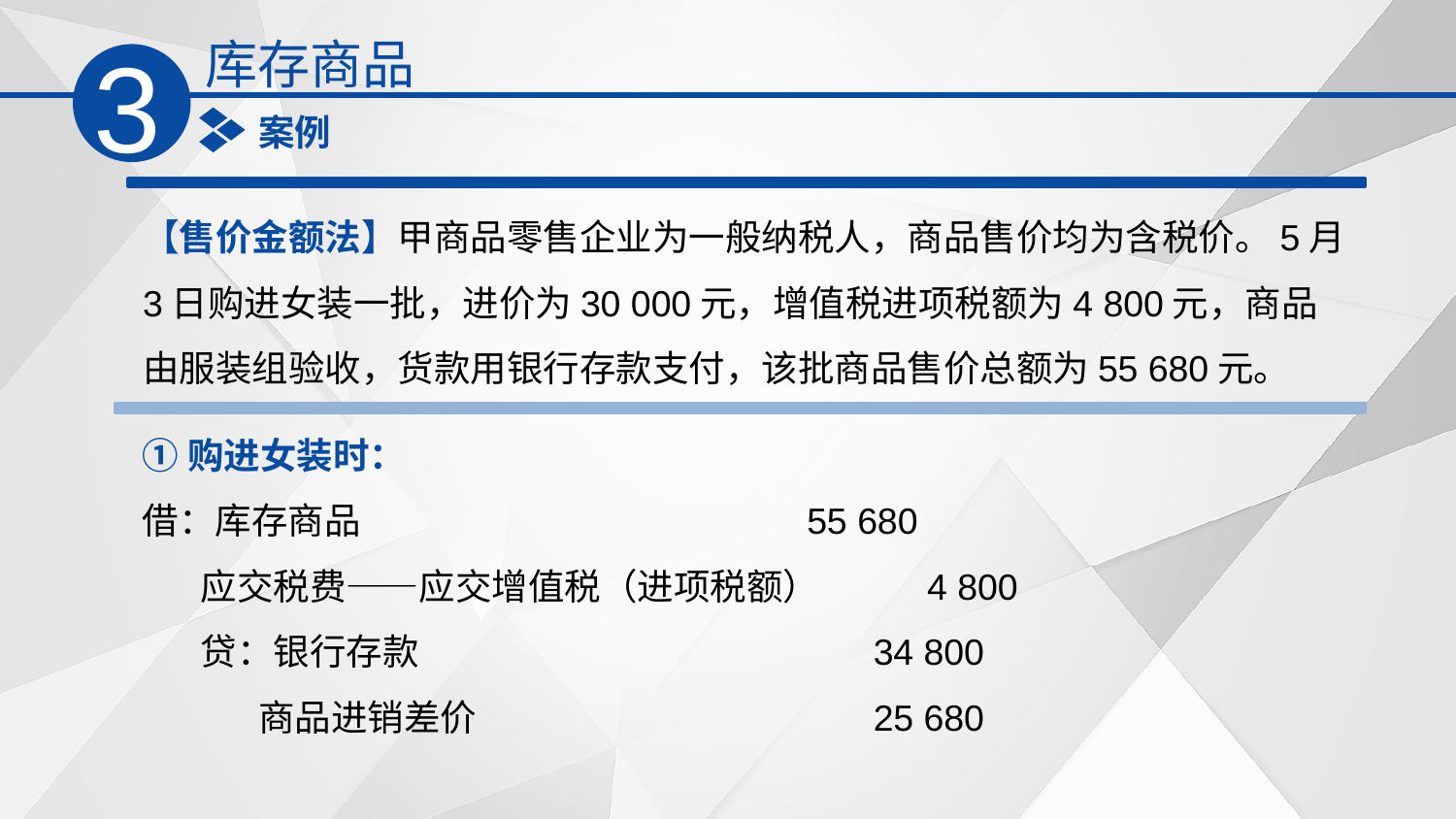

库存商品
3

案例

【售价金额法】甲商品零售企业为一般纳税人，商品售价均为含税价。5月3日购进女装一批，进价为30 000元，增值税进项税额为4 800元，商品由服装组验收，货款用银行存款支付，该批商品售价总额为55 680元。

①购进女装时：
借：库存商品                                                     55 680
      应交税费——应交增值税（进项税额）            4 800
      贷：银行存款                                                      34 800
             商品进销差价                                               25 680